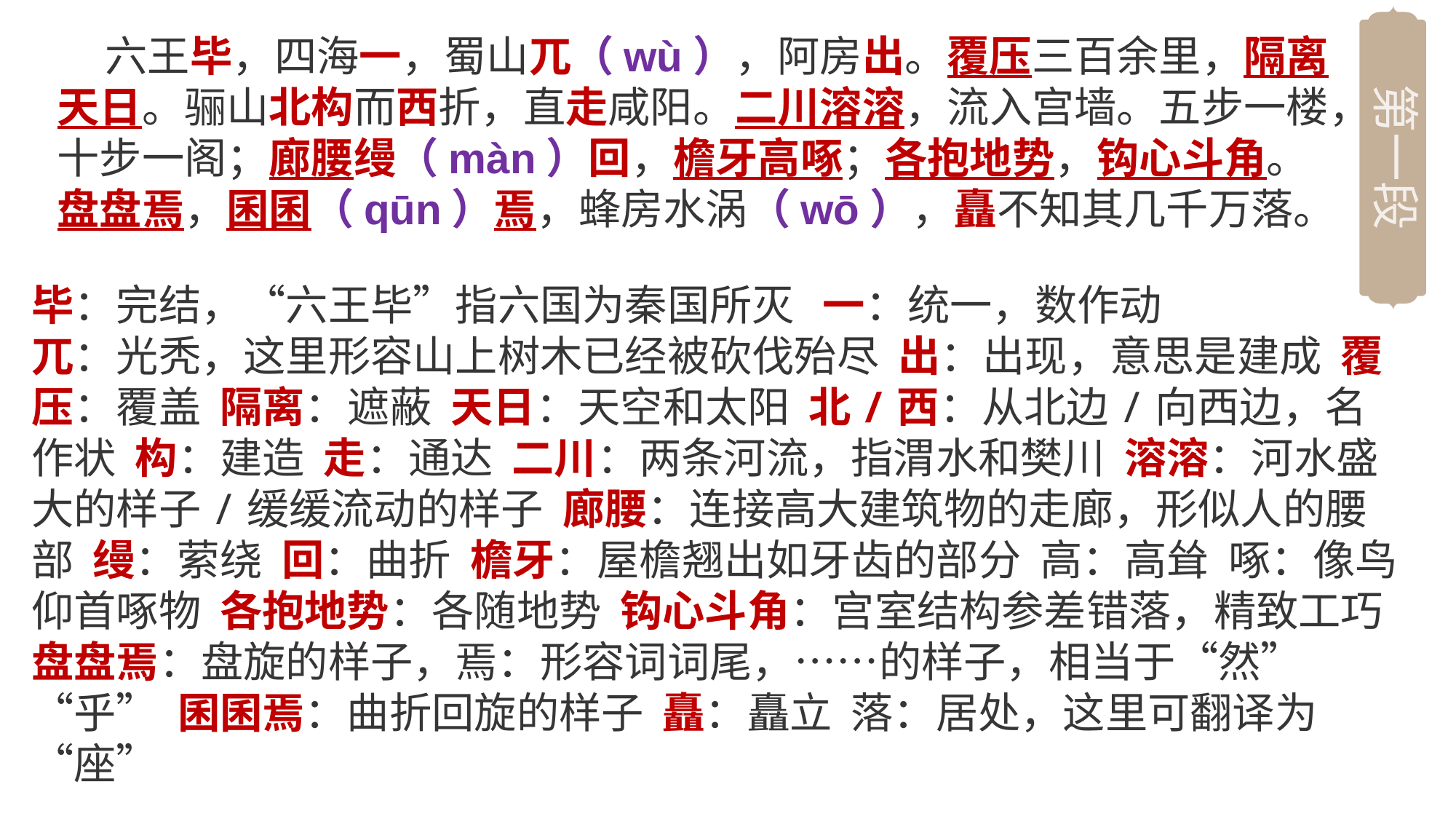

第一段
    六王毕，四海一，蜀山兀（wù），阿房出。覆压三百余里，隔离天日。骊山北构而西折，直走咸阳。二川溶溶，流入宫墙。五步一楼，十步一阁；廊腰缦（màn）回，檐牙高啄；各抱地势，钩心斗角。盘盘焉，囷囷（qūn）焉，蜂房水涡（wō），矗不知其几千万落。
毕：完结，“六王毕”指六国为秦国所灭   一：统一，数作动
兀：光秃，这里形容山上树木已经被砍伐殆尽  出：出现，意思是建成  覆压：覆盖  隔离：遮蔽  天日：天空和太阳  北/西：从北边/向西边，名作状  构：建造  走：通达  二川：两条河流，指渭水和樊川  溶溶：河水盛大的样子/缓缓流动的样子  廊腰：连接高大建筑物的走廊，形似人的腰部  缦：萦绕  回：曲折  檐牙：屋檐翘出如牙齿的部分  高：高耸  啄：像鸟仰首啄物  各抱地势：各随地势  钩心斗角：宫室结构参差错落，精致工巧  盘盘焉：盘旋的样子，焉：形容词词尾，……的样子，相当于“然”“乎”  囷囷焉：曲折回旋的样子  矗：矗立  落：居处，这里可翻译为“座”